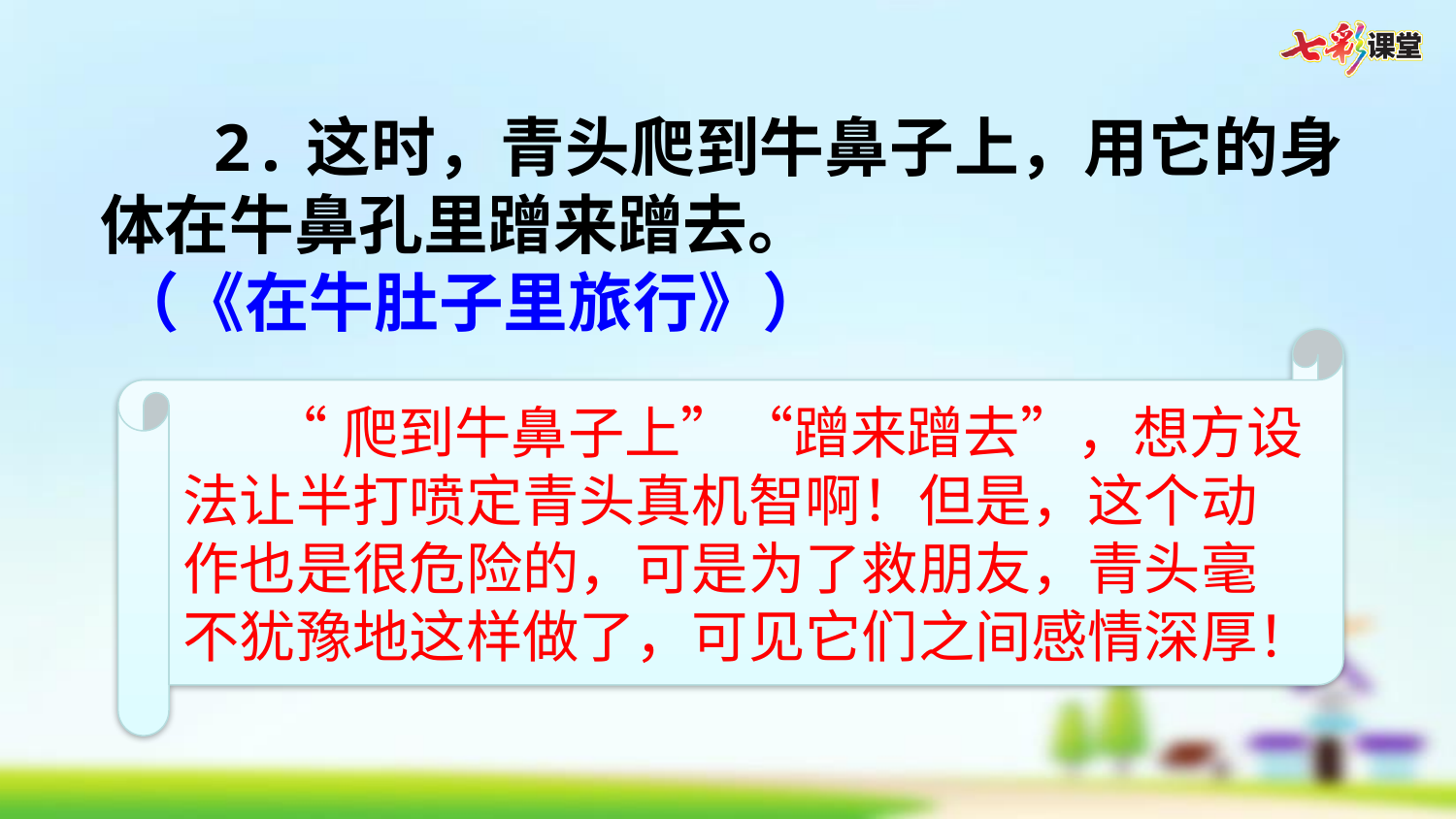

2.这时，青头爬到牛鼻子上，用它的身体在牛鼻孔里蹭来蹭去。
 （《在牛肚子里旅行》）
       “爬到牛鼻子上”“蹭来蹭去”，想方设法让半打喷定青头真机智啊！但是，这个动作也是很危险的，可是为了救朋友，青头毫不犹豫地这样做了，可见它们之间感情深厚！